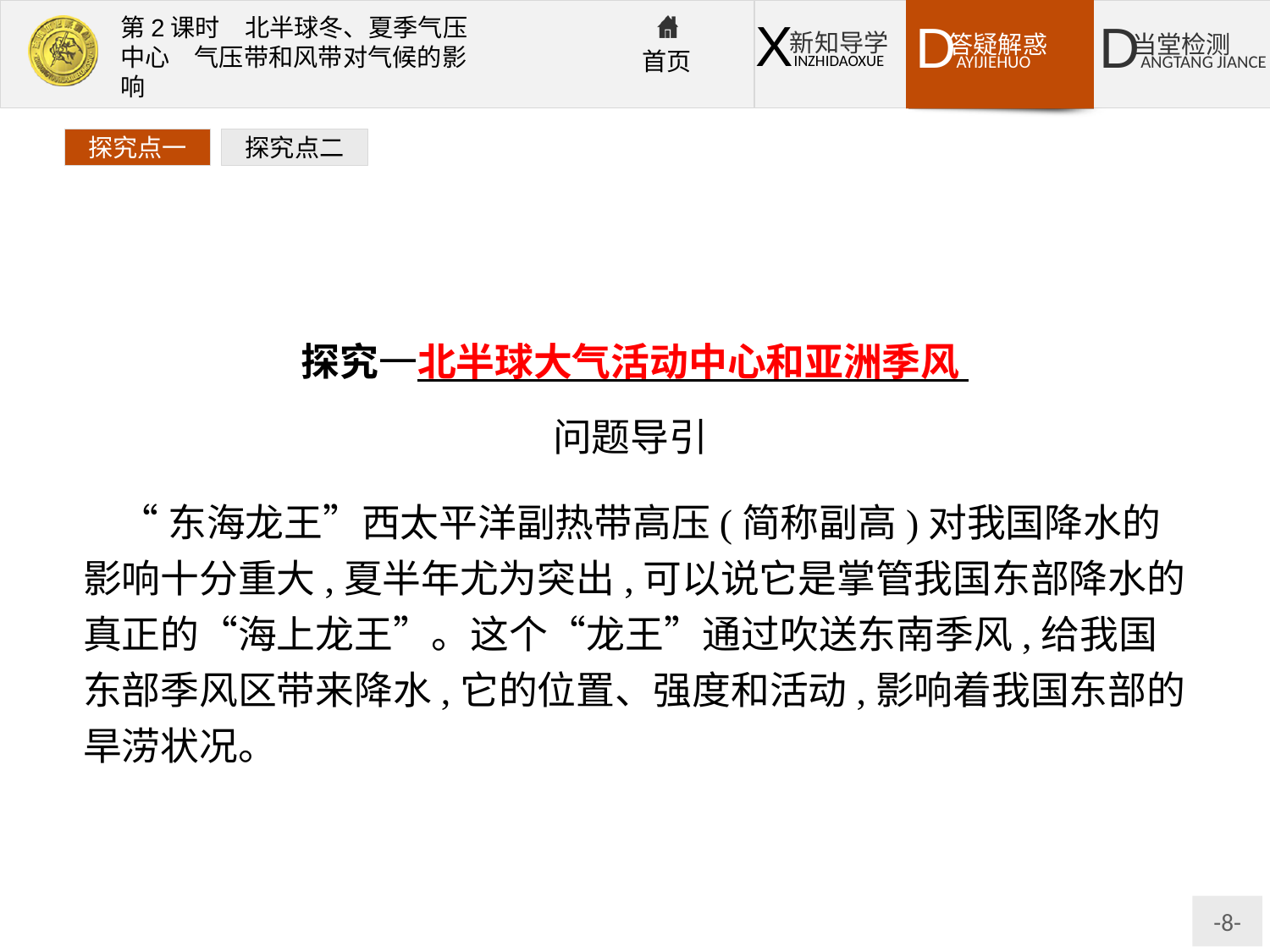

探究点一
探究点二
探究一北半球大气活动中心和亚洲季风
问题导引
“东海龙王”西太平洋副热带高压(简称副高)对我国降水的影响十分重大,夏半年尤为突出,可以说它是掌管我国东部降水的真正的“海上龙王”。这个“龙王”通过吹送东南季风,给我国东部季风区带来降水,它的位置、强度和活动,影响着我国东部的旱涝状况。